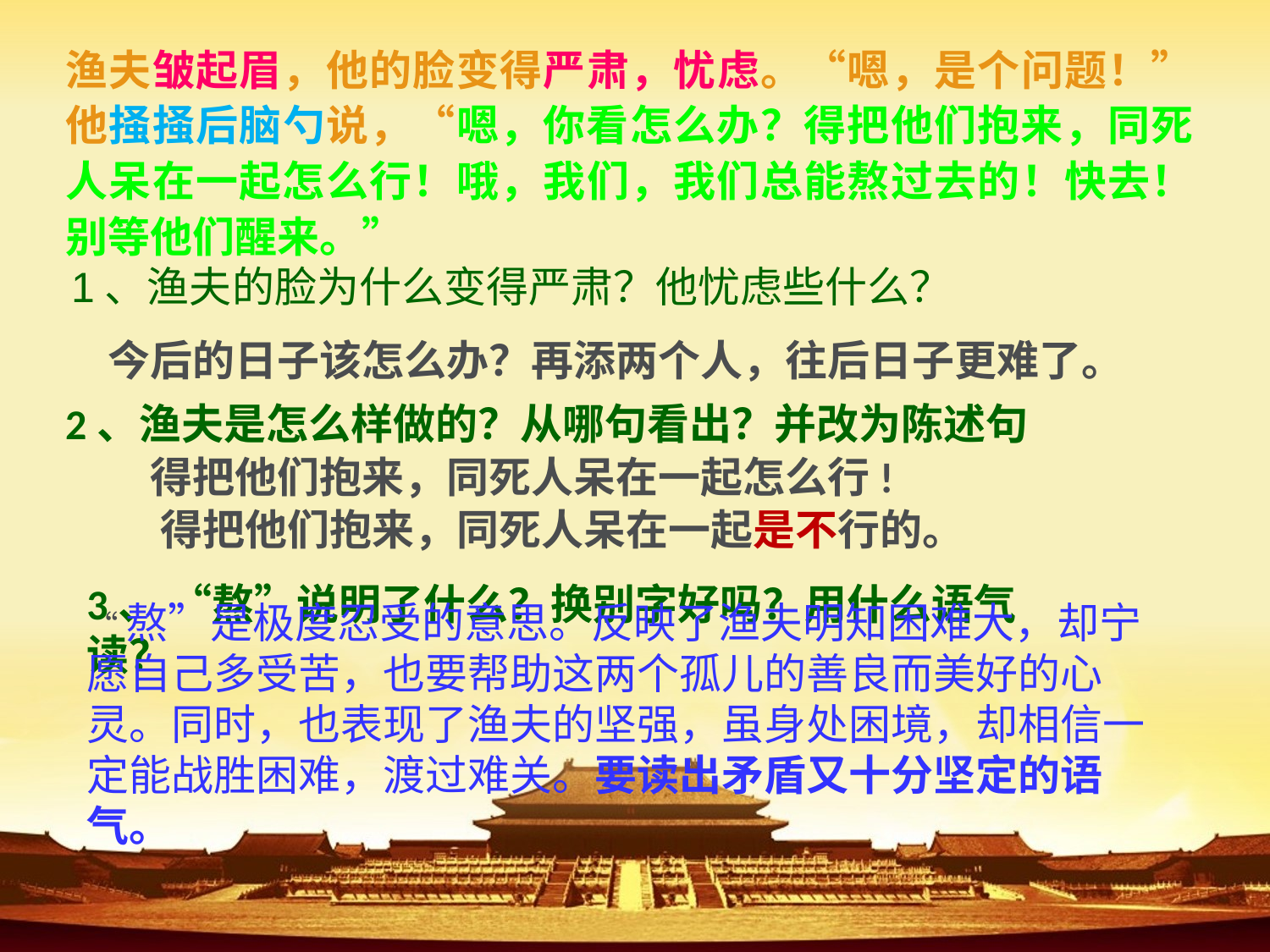

渔夫皱起眉，他的脸变得严肃，忧虑。“嗯，是个问题！”他掻掻后脑勺说，“嗯，你看怎么办？得把他们抱来，同死人呆在一起怎么行！哦，我们，我们总能熬过去的！快去！别等他们醒来。”
1、渔夫的脸为什么变得严肃？他忧虑些什么？
今后的日子该怎么办？再添两个人，往后日子更难了。
2、渔夫是怎么样做的？从哪句看出？并改为陈述句
得把他们抱来，同死人呆在一起怎么行!

得把他们抱来，同死人呆在一起是不行的。

3、 “熬”说明了什么？换别字好吗？用什么语气读？

“熬”是极度忍受的意思。反映了渔夫明知困难大，却宁愿自己多受苦，也要帮助这两个孤儿的善良而美好的心灵。同时，也表现了渔夫的坚强，虽身处困境，却相信一定能战胜困难，渡过难关。要读出矛盾又十分坚定的语气。